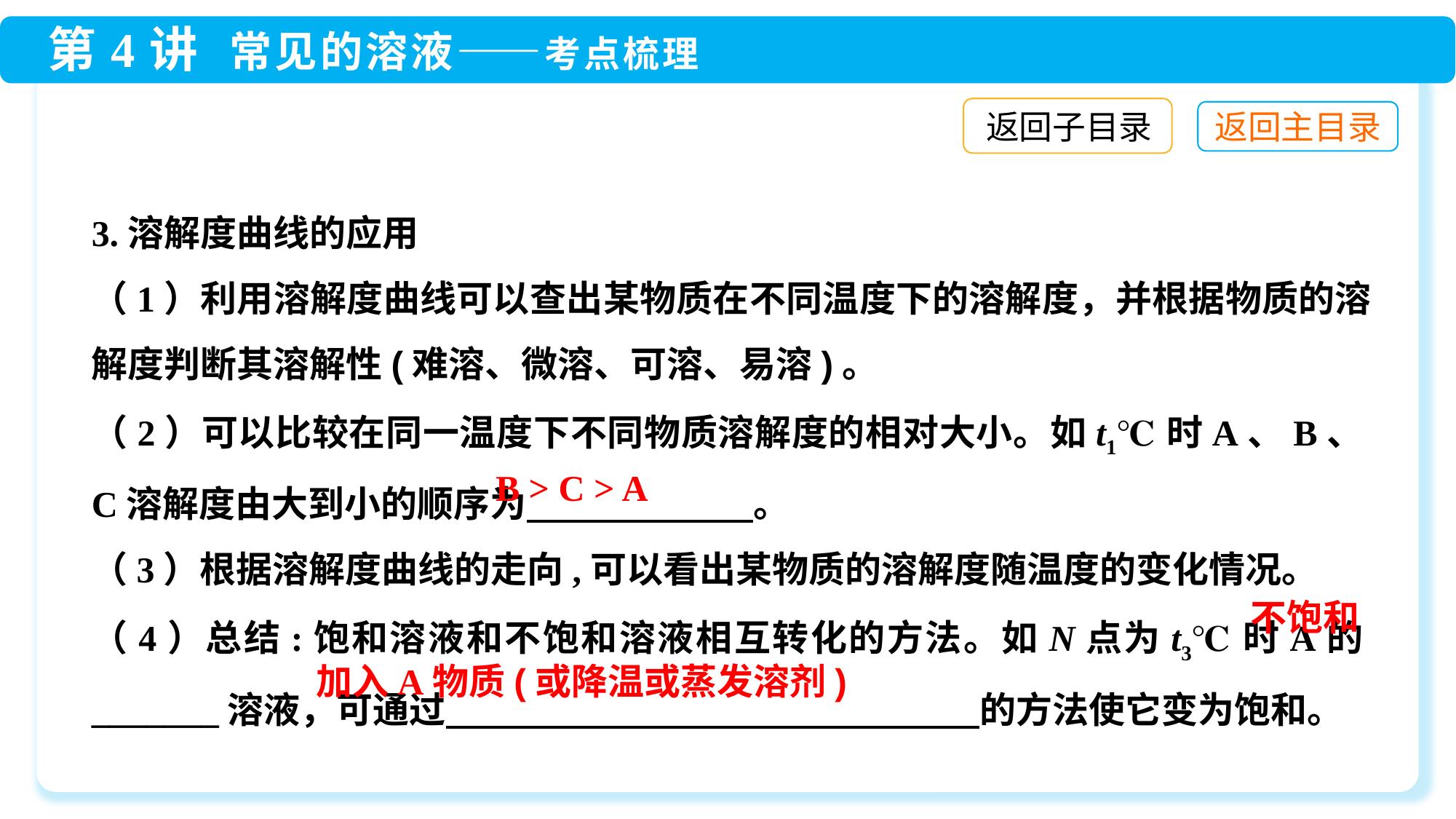

返回子目录
3.溶解度曲线的应用
（1）利用溶解度曲线可以查出某物质在不同温度下的溶解度，并根据物质的溶解度判断其溶解性(难溶、微溶、可溶、易溶)。
（2）可以比较在同一温度下不同物质溶解度的相对大小。如t1℃时A、B、C溶解度由大到小的顺序为 　　　　　　。
（3）根据溶解度曲线的走向,可以看出某物质的溶解度随温度的变化情况。
（4）总结:饱和溶液和不饱和溶液相互转化的方法。如N点为t3℃时A的_______溶液，可通过 　　　　　　　　　　　　　  　的方法使它变为饱和。
B > C > A
不饱和
加入A物质(或降温或蒸发溶剂)